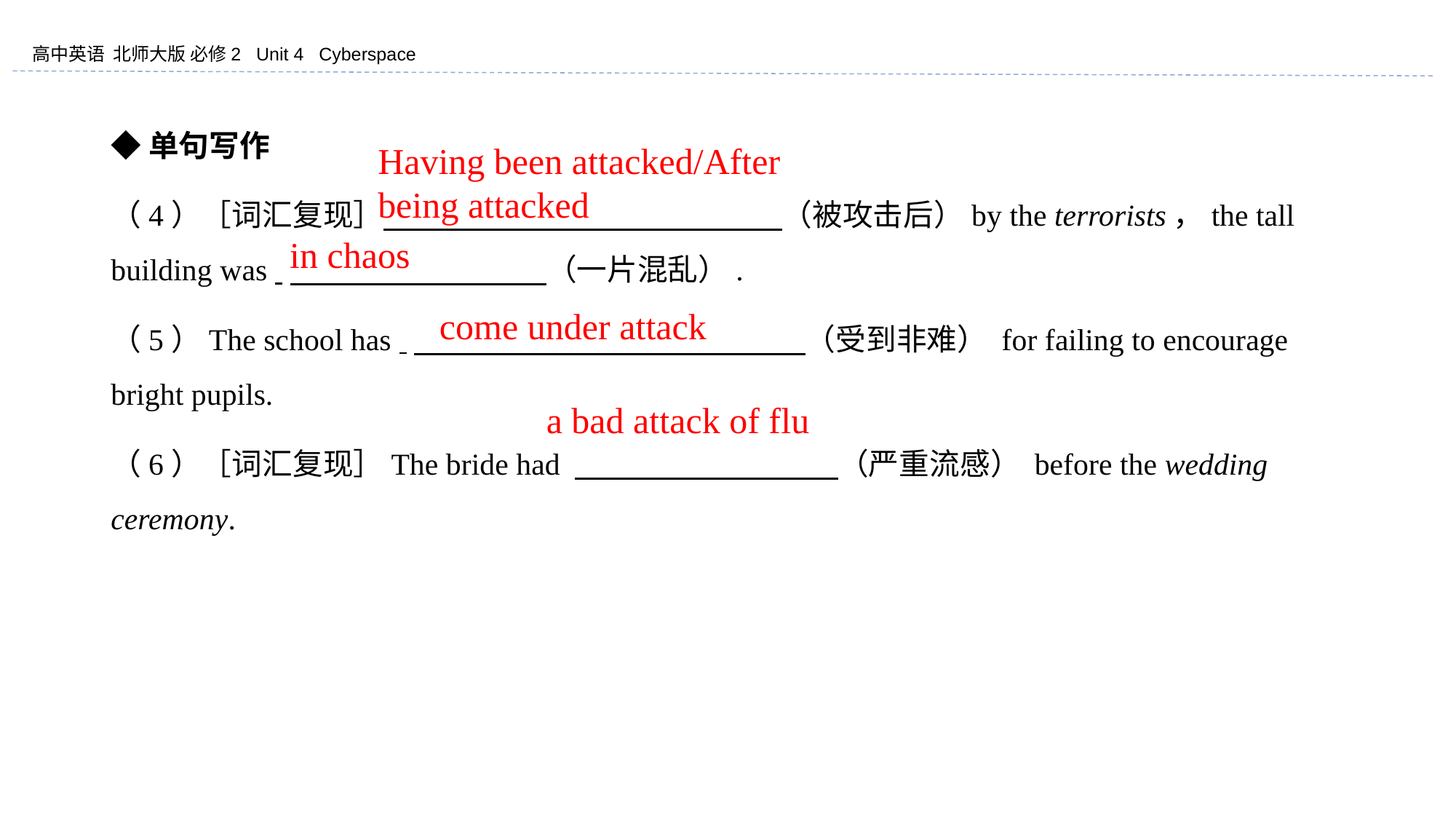

◆单句写作
（4）［词汇复现］ 　　　　  　　　　  　　　　（被攻击后）by the terrorists，the tall building was  　　　　  　　　　（一片混乱）.
（5）The school has  　　　　  　　　　  　　　　（受到非难） for failing to encourage bright pupils.
（6）［词汇复现］The bride had 　　　　  　　　　 （严重流感） before the wedding ceremony.

Having been attacked/After being attacked

in chaos

　come under attack

a bad attack of flu